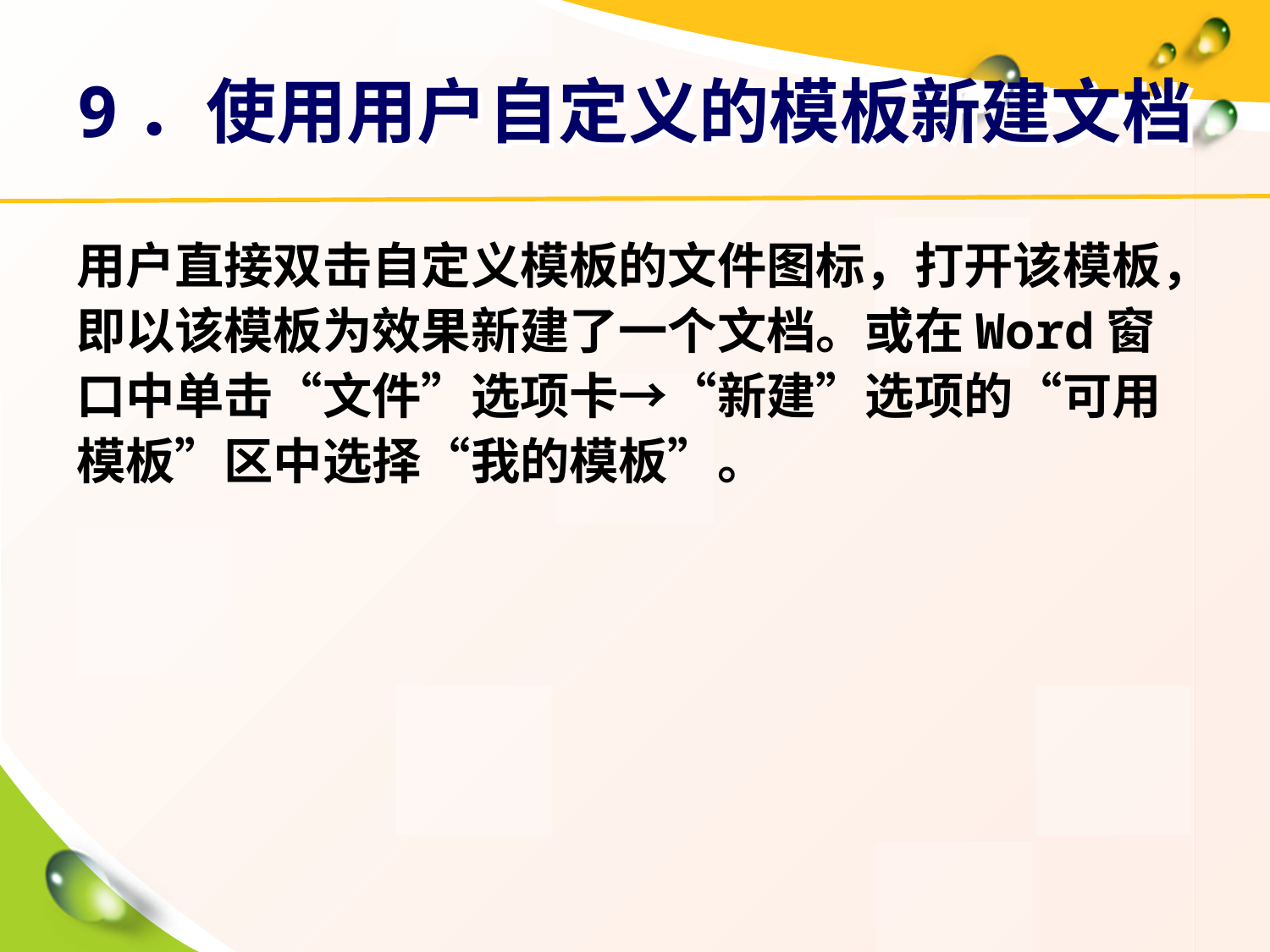

# 9．使用用户自定义的模板新建文档
用户直接双击自定义模板的文件图标，打开该模板，即以该模板为效果新建了一个文档。或在Word窗口中单击“文件”选项卡→“新建”选项的“可用模板”区中选择“我的模板”。